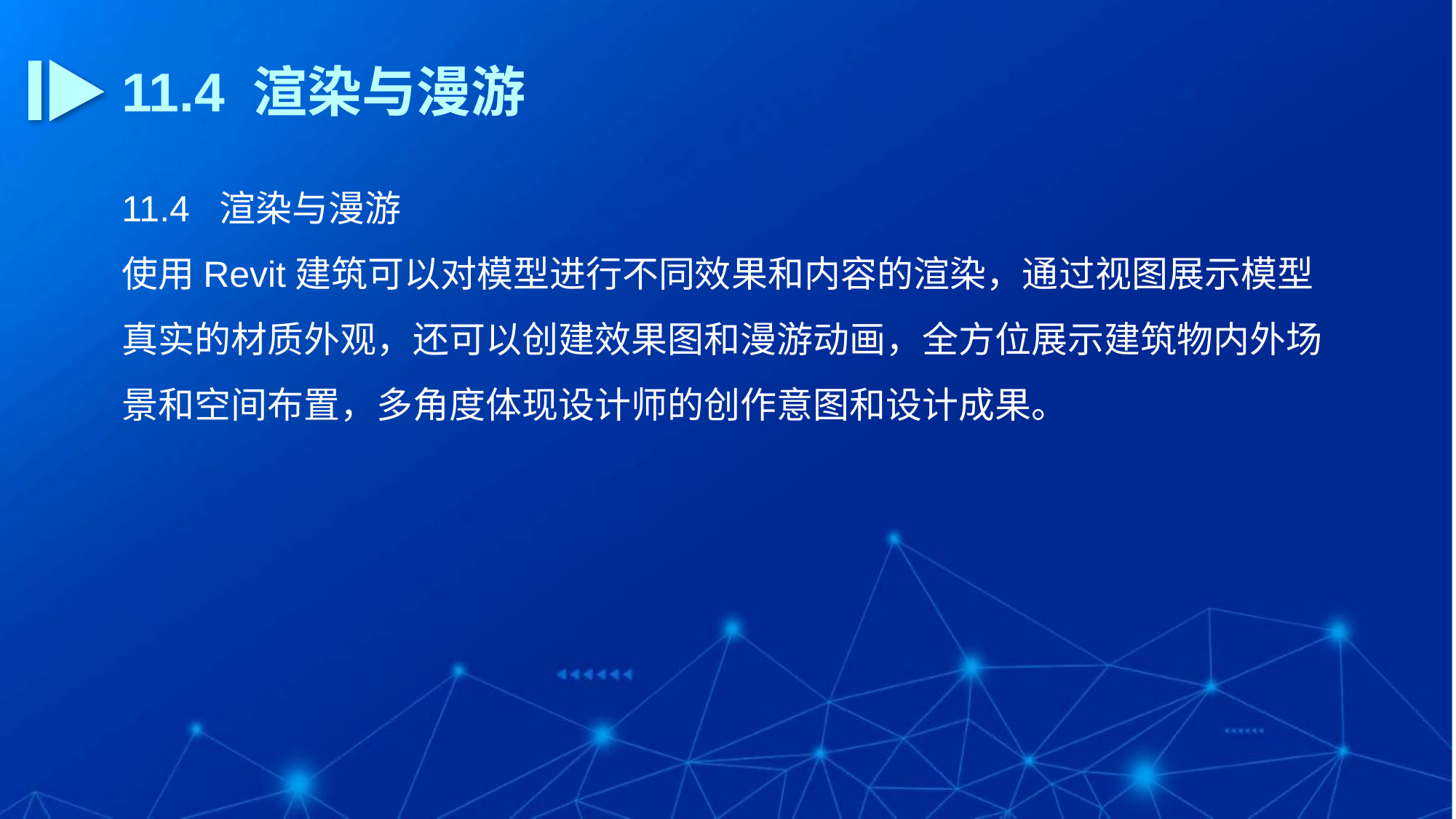

11.4 渲染与漫游

11.4  渲染与漫游
使用Revit建筑可以对模型进行不同效果和内容的渲染，通过视图展示模型真实的材质外观，还可以创建效果图和漫游动画，全方位展示建筑物内外场景和空间布置，多角度体现设计师的创作意图和设计成果。